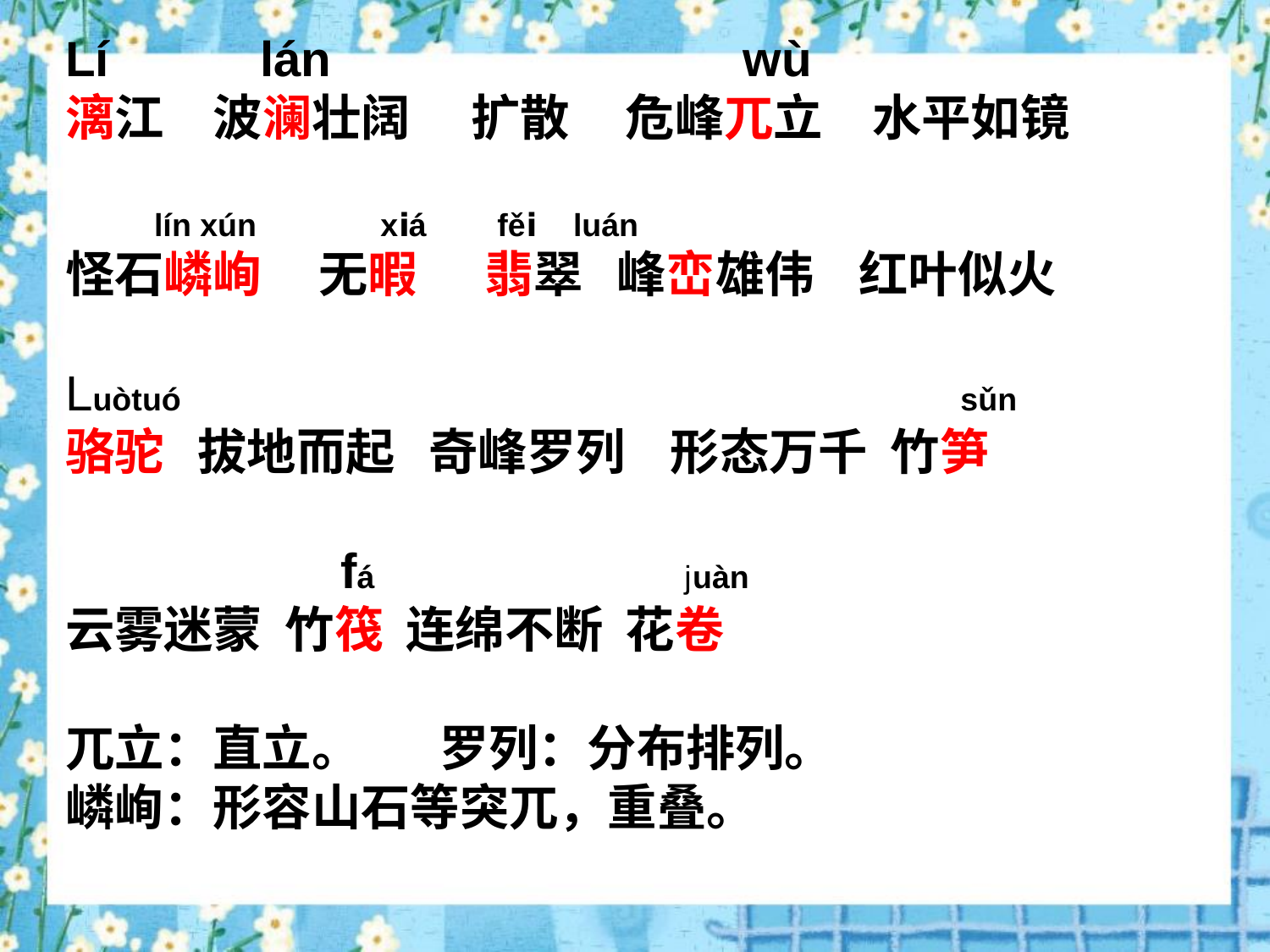

Lí           lán                              wù
漓江　波澜壮阔　 扩散     危峰兀立　水平如镜

          lín xún              xⅰá        fěⅰ  	luán
怪石嶙峋     无暇      翡翠   峰峦雄伟    红叶似火

Luòtuó                                                                                        sǔn
骆驼   拔地而起   奇峰罗列    形态万千  竹笋

                    fá                                   juàn
云雾迷蒙  竹筏  连绵不断  花卷

兀立：直立。       罗列：分布排列。
嶙峋：形容山石等突兀，重叠。